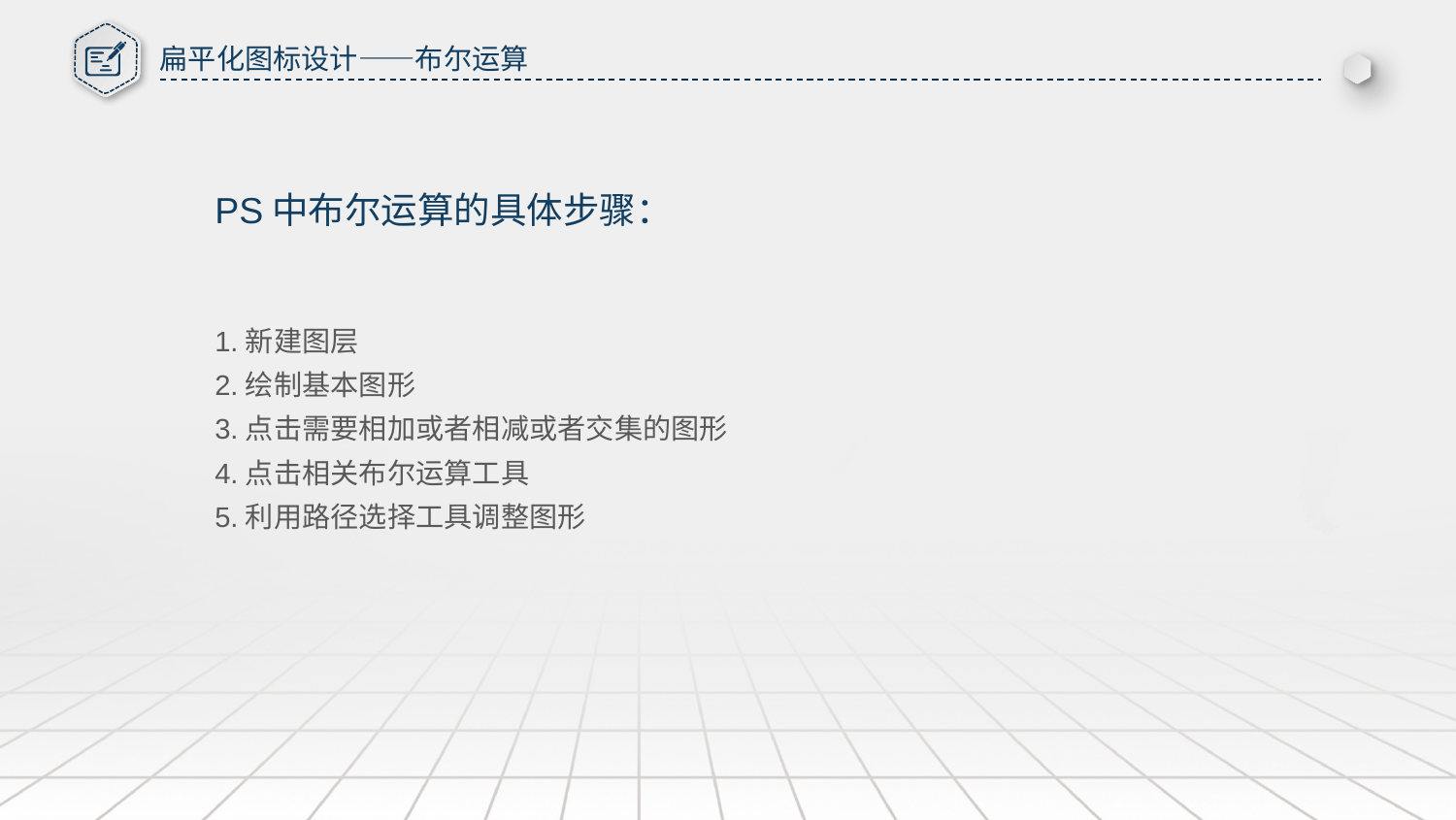

PS中布尔运算的具体步骤：
1.新建图层
2.绘制基本图形
3.点击需要相加或者相减或者交集的图形
4.点击相关布尔运算工具
5.利用路径选择工具调整图形